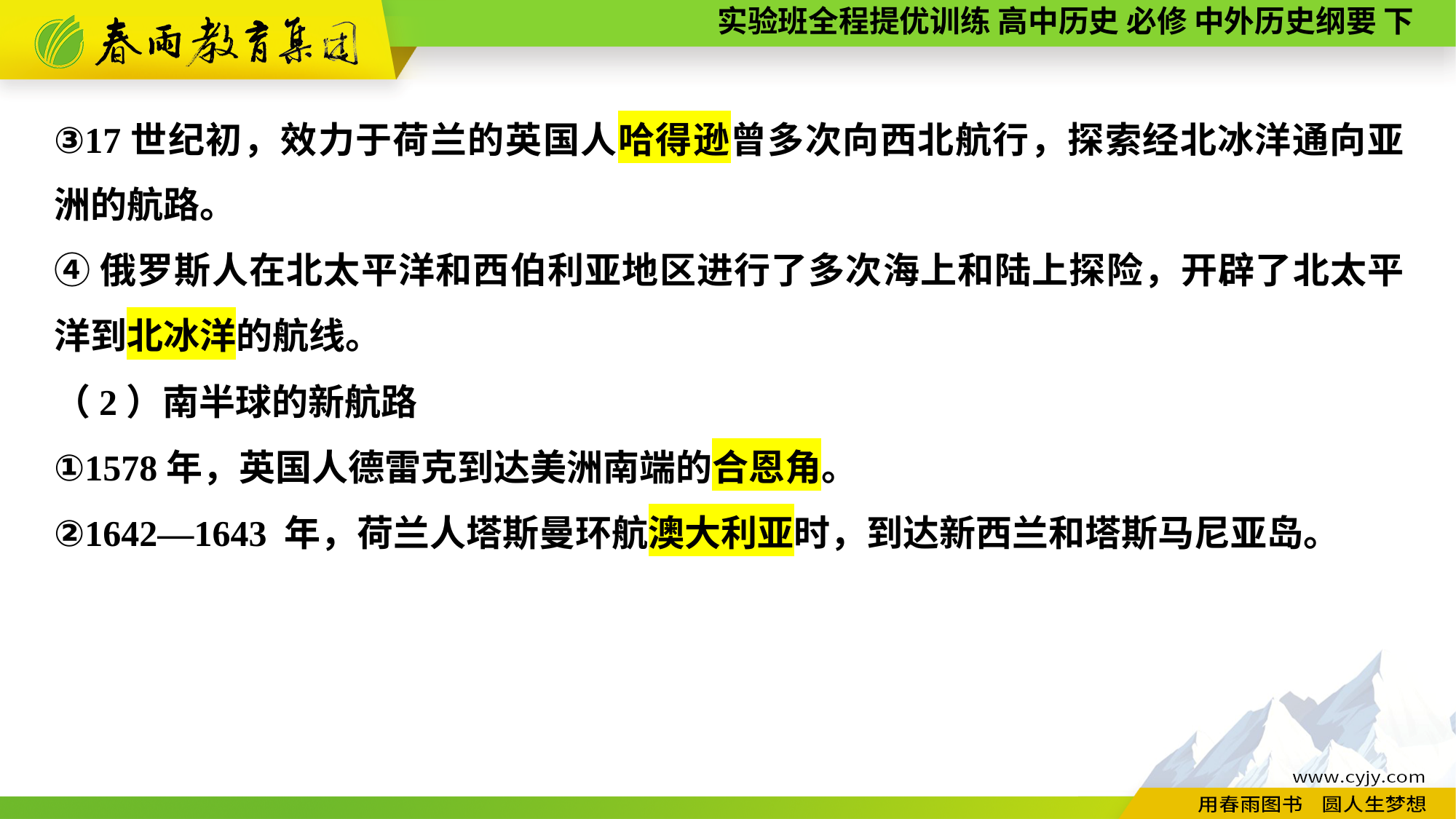

③17世纪初，效力于荷兰的英国人哈得逊曾多次向西北航行，探索经北冰洋通向亚洲的航路。
④俄罗斯人在北太平洋和西伯利亚地区进行了多次海上和陆上探险，开辟了北太平洋到北冰洋的航线。
（2）南半球的新航路
①1578年，英国人德雷克到达美洲南端的合恩角。
②1642—1643 年，荷兰人塔斯曼环航澳大利亚时，到达新西兰和塔斯马尼亚岛。